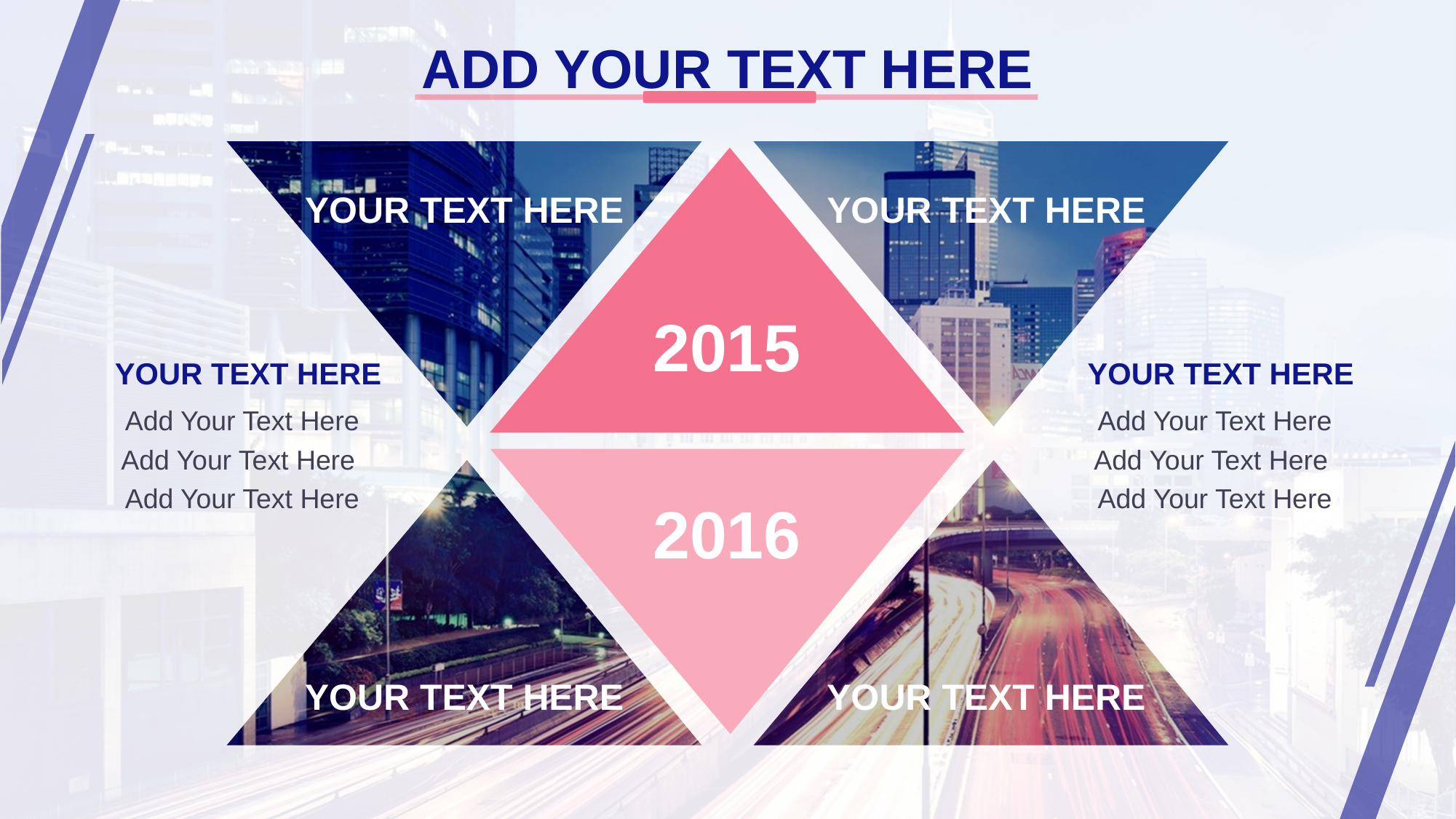

ADD YOUR TEXT HERE

果酱定律
YOUR TEXT HERE
YOUR TEXT HERE
4

1
YOUR TEXT HERE
YOUR TEXT HERE

2015

2016
YOUR TEXT HERE
Add Your Text Here
Add Your Text Here
Add Your Text Here
YOUR TEXT HERE
Add Your Text Here
Add Your Text Here
Add Your Text Here